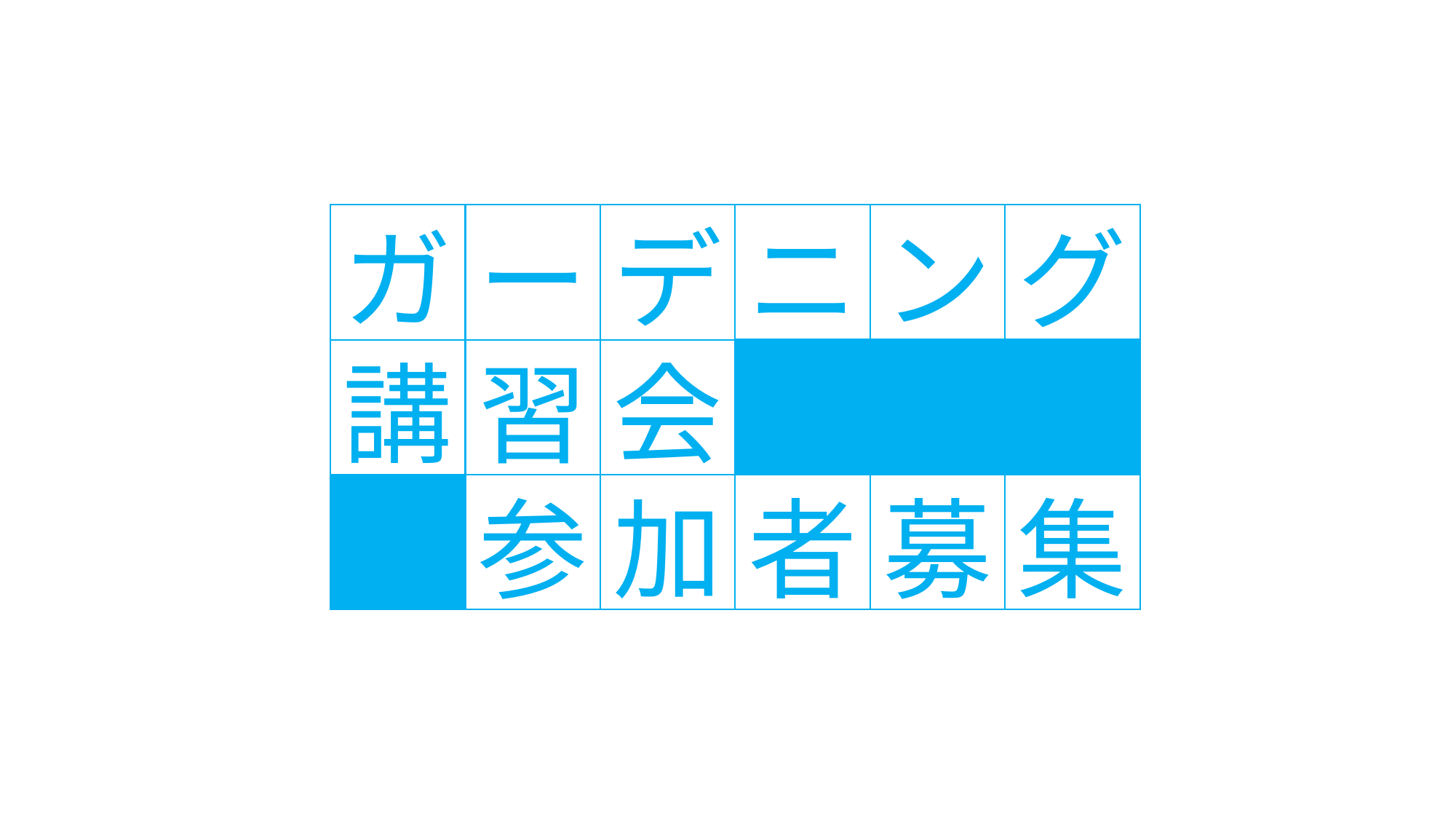

ガ
ー
デ
ニ
ン
グ

講
習
会

参
加
者
募
集